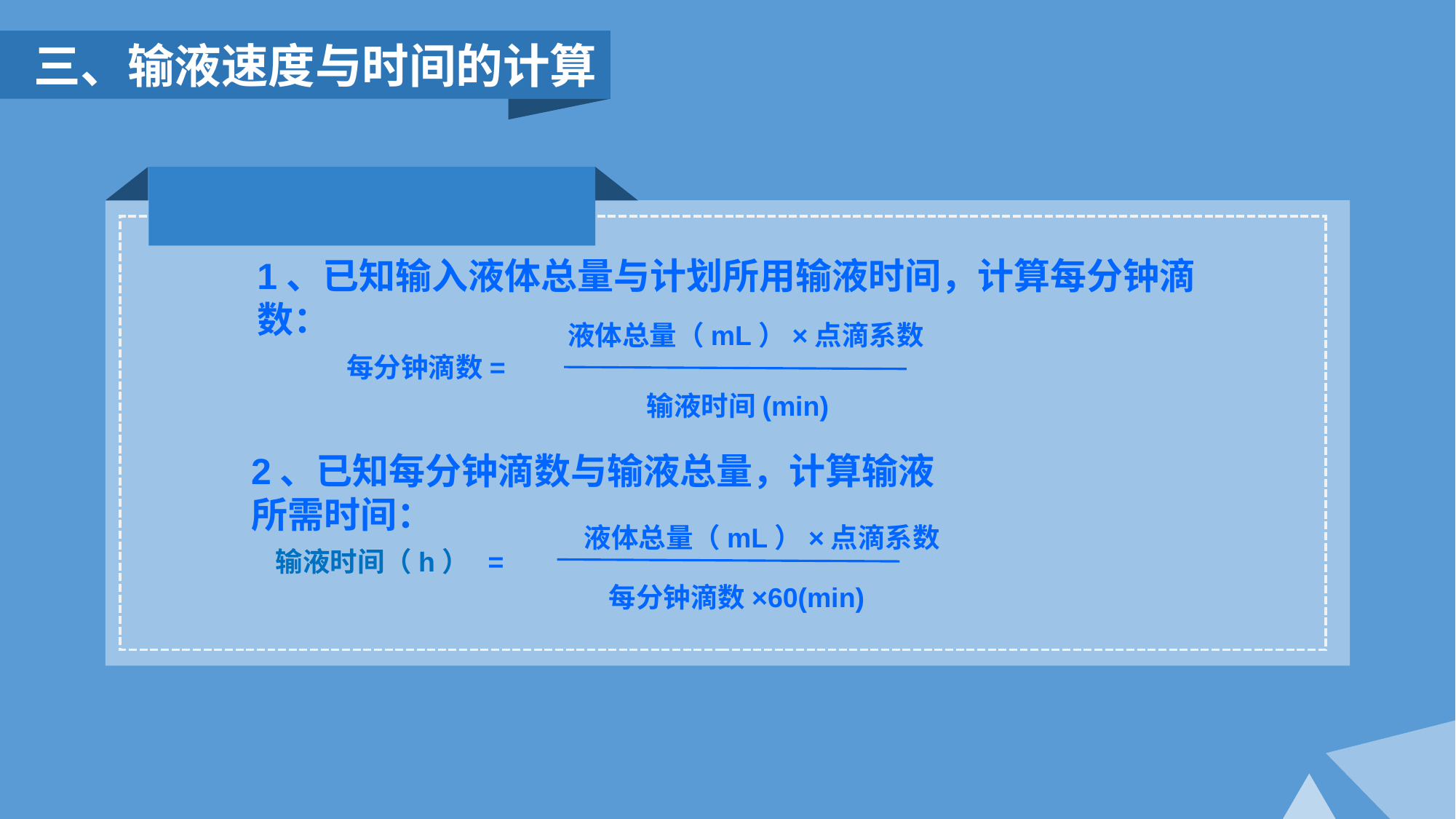

三、输液速度与时间的计算

1、已知输入液体总量与计划所用输液时间，计算每分钟滴数：

液体总量（mL）×点滴系数

每分钟滴数=

输液时间(min)
2、已知每分钟滴数与输液总量，计算输液所需时间：

液体总量（mL）×点滴系数

输液时间（h）  =
每分钟滴数×60(min)